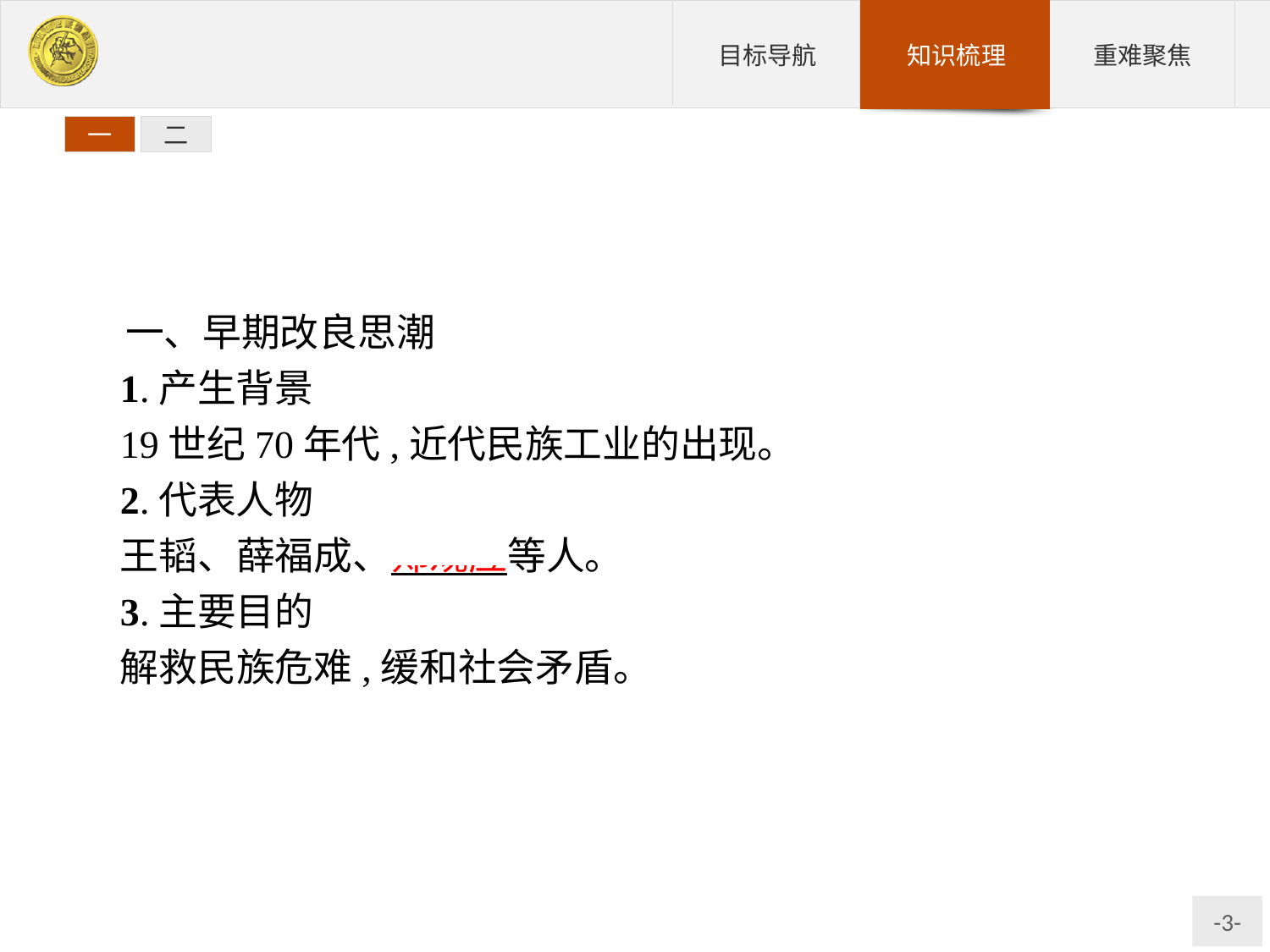

一
二
一、早期改良思潮
1.产生背景
19世纪70年代,近代民族工业的出现。
2.代表人物
王韬、薛福成、郑观应等人。
3.主要目的
解救民族危难,缓和社会矛盾。